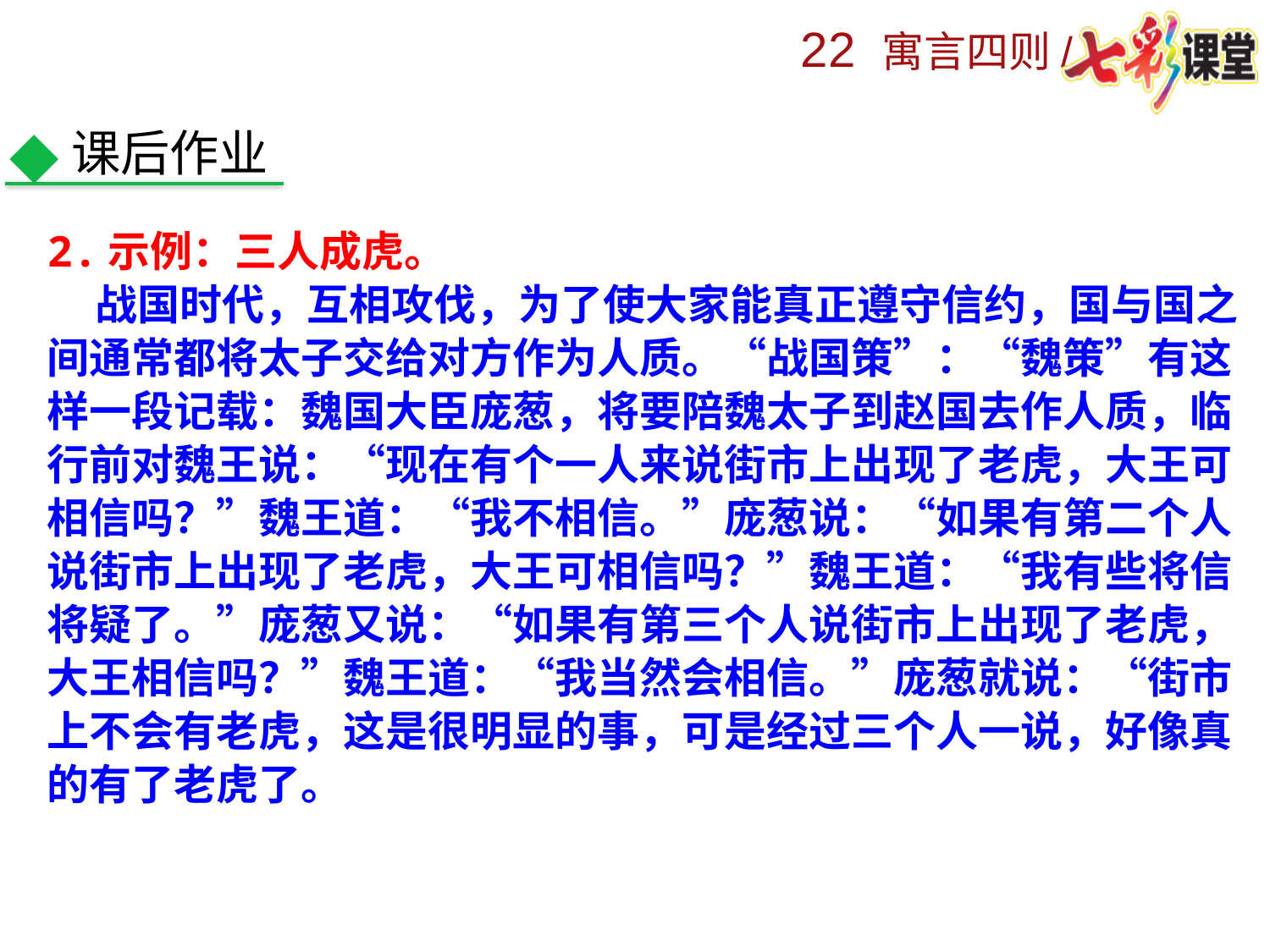

课后作业

2.示例：三人成虎。
    战国时代，互相攻伐，为了使大家能真正遵守信约，国与国之间通常都将太子交给对方作为人质。“战国策”：“魏策”有这样一段记载：魏国大臣庞葱，将要陪魏太子到赵国去作人质，临行前对魏王说：“现在有个一人来说街市上出现了老虎，大王可相信吗？”魏王道：“我不相信。”庞葱说：“如果有第二个人说街市上出现了老虎，大王可相信吗？”魏王道：“我有些将信将疑了。”庞葱又说：“如果有第三个人说街市上出现了老虎，大王相信吗？”魏王道：“我当然会相信。”庞葱就说：“街市上不会有老虎，这是很明显的事，可是经过三个人一说，好像真的有了老虎了。